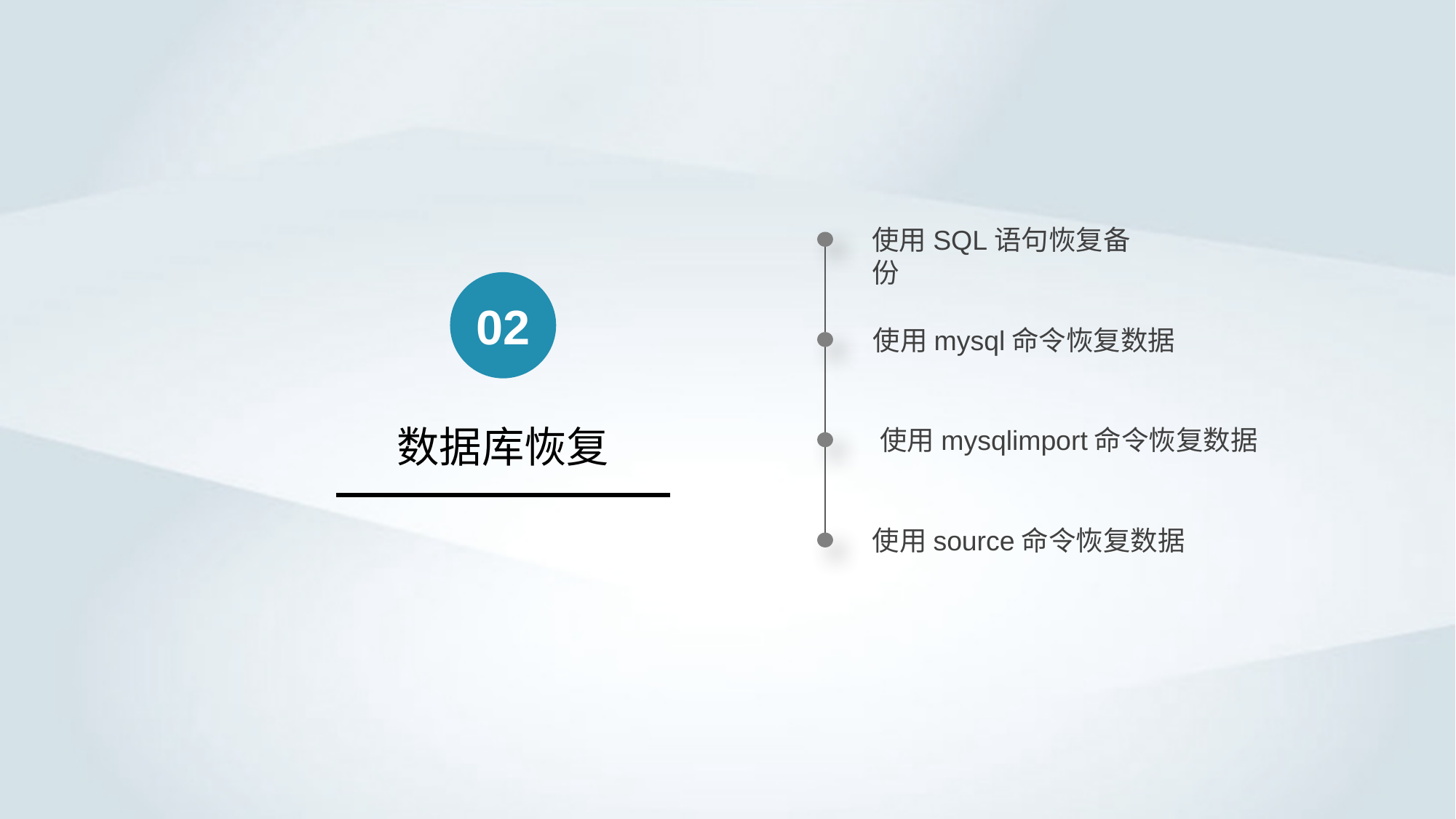

使用SQL语句恢复备份

02
使用mysql命令恢复数据

数据库恢复
使用mysqlimport命令恢复数据

使用source命令恢复数据